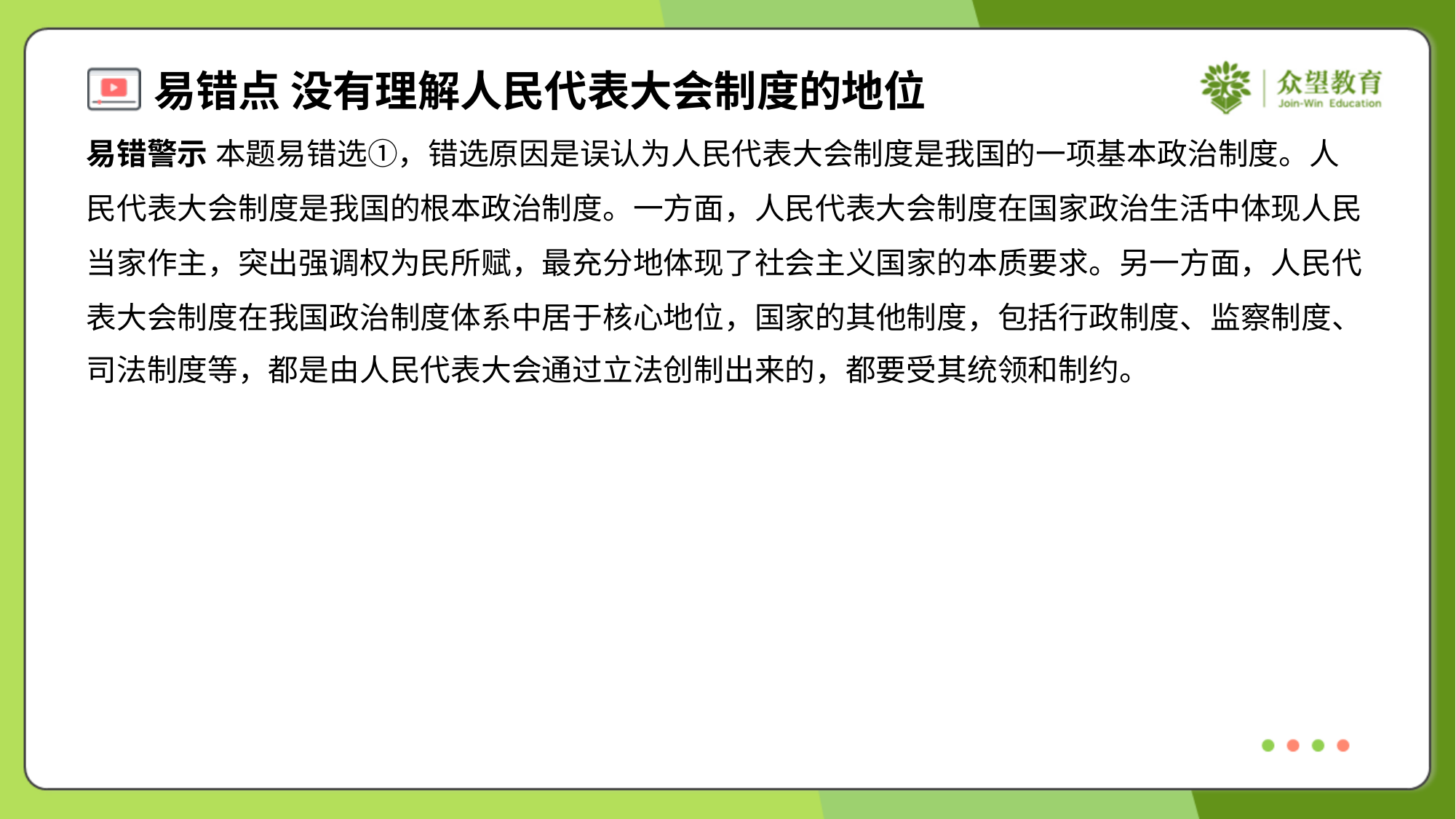

易错警示 本题易错选①，错选原因是误认为人民代表大会制度是我国的一项基本政治制度。人
民代表大会制度是我国的根本政治制度。一方面，人民代表大会制度在国家政治生活中体现人民
当家作主，突出强调权为民所赋，最充分地体现了社会主义国家的本质要求。另一方面，人民代
表大会制度在我国政治制度体系中居于核心地位，国家的其他制度，包括行政制度、监察制度、
司法制度等，都是由人民代表大会通过立法创制出来的，都要受其统领和制约。